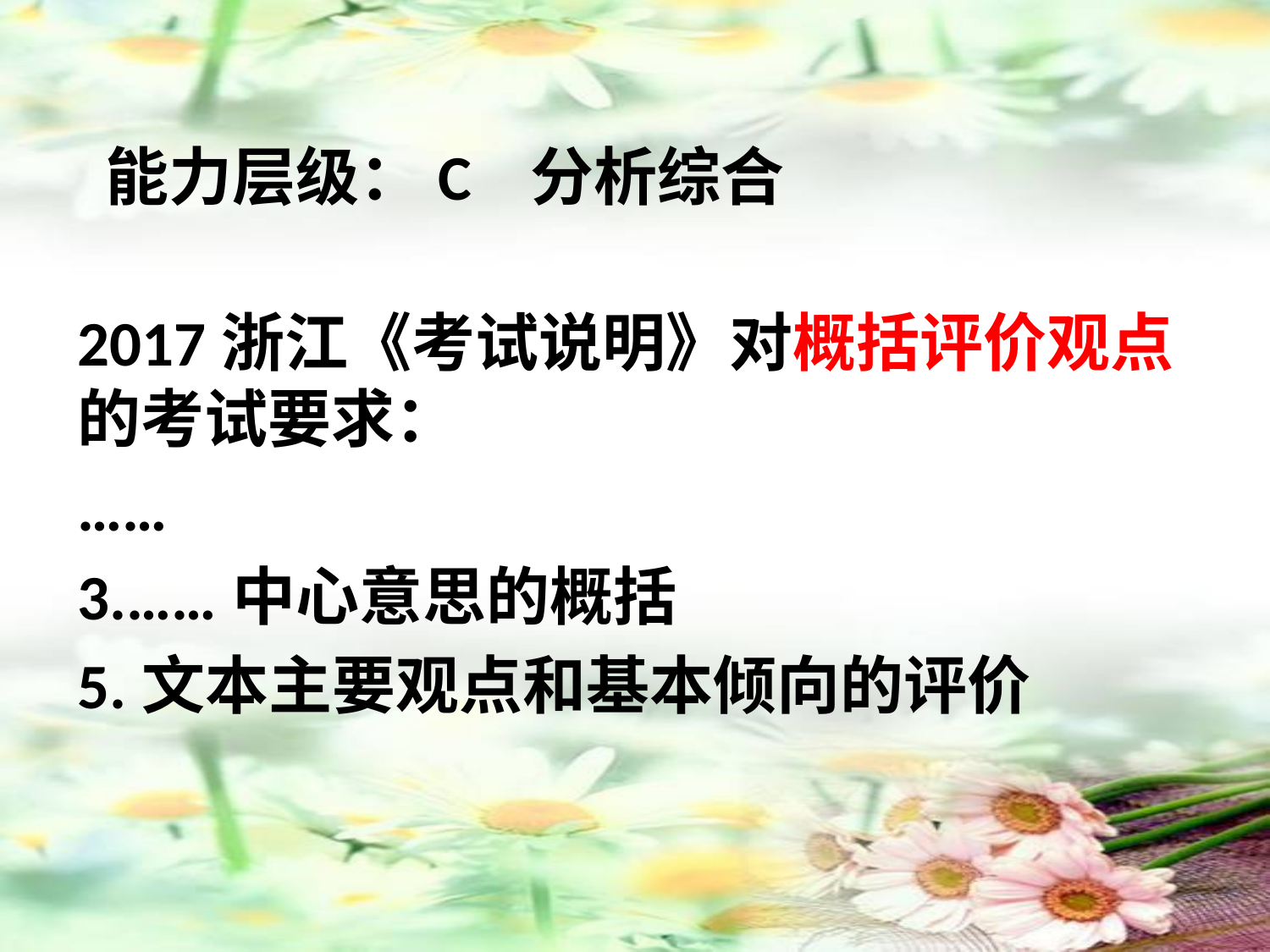

能力层级：C   分析综合
2017浙江《考试说明》对概括评价观点的考试要求：
……
3.……中心意思的概括
5.文本主要观点和基本倾向的评价